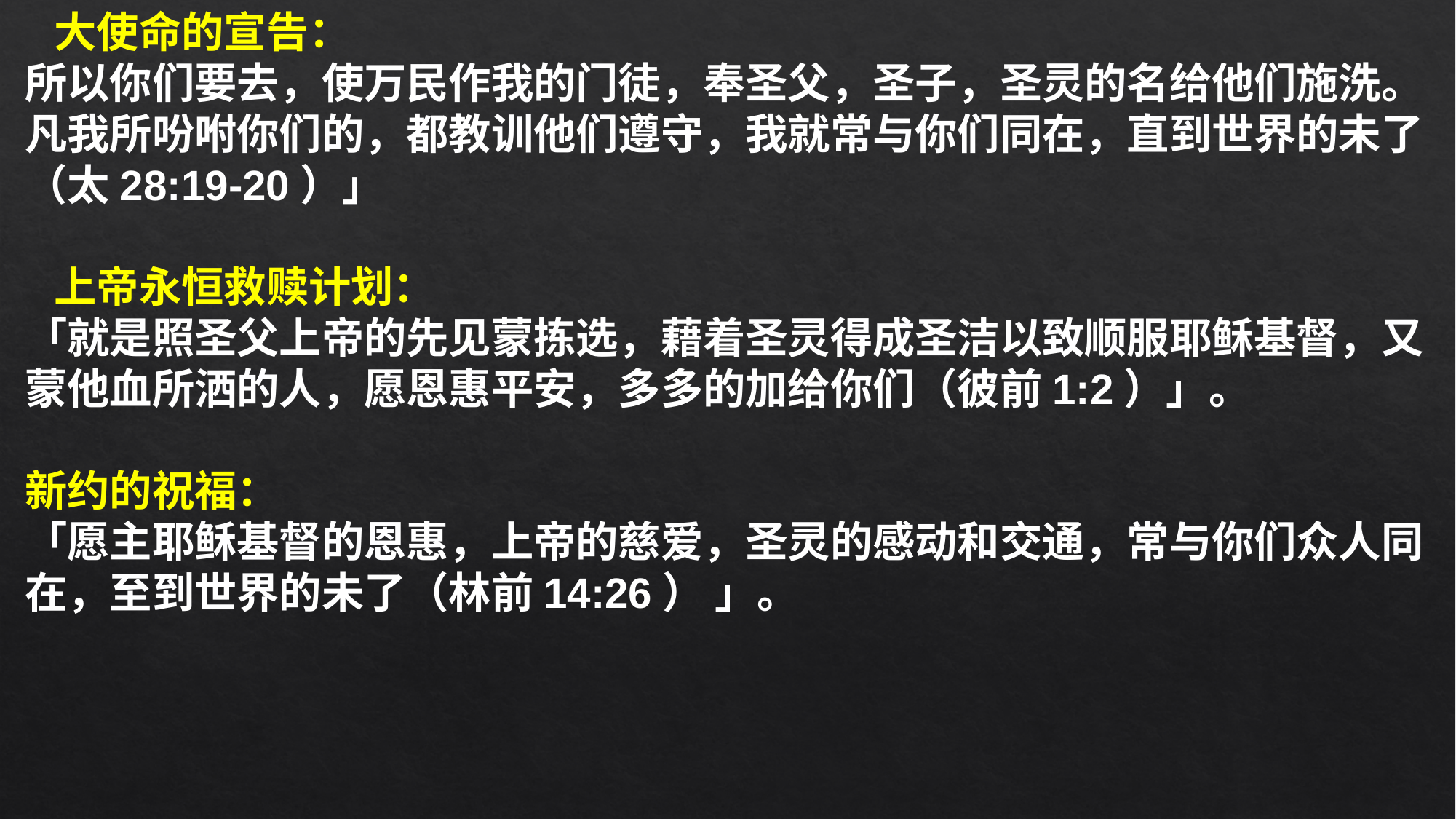

大使命的宣告：
所以你们要去，使万民作我的门徒，奉圣父，圣子，圣灵的名给他们施洗。凡我所吩咐你们的，都教训他们遵守，我就常与你们同在，直到世界的未了（太28:19-20）」

  上帝永恒救赎计划：
「就是照圣父上帝的先见蒙拣选，藉着圣灵得成圣洁以致顺服耶稣基督，又蒙他血所洒的人，愿恩惠平安，多多的加给你们（彼前1:2）」。

新约的祝福：
「愿主耶稣基督的恩惠，上帝的慈爱，圣灵的感动和交通，常与你们众人同在，至到世界的未了（林前14:26） 」。